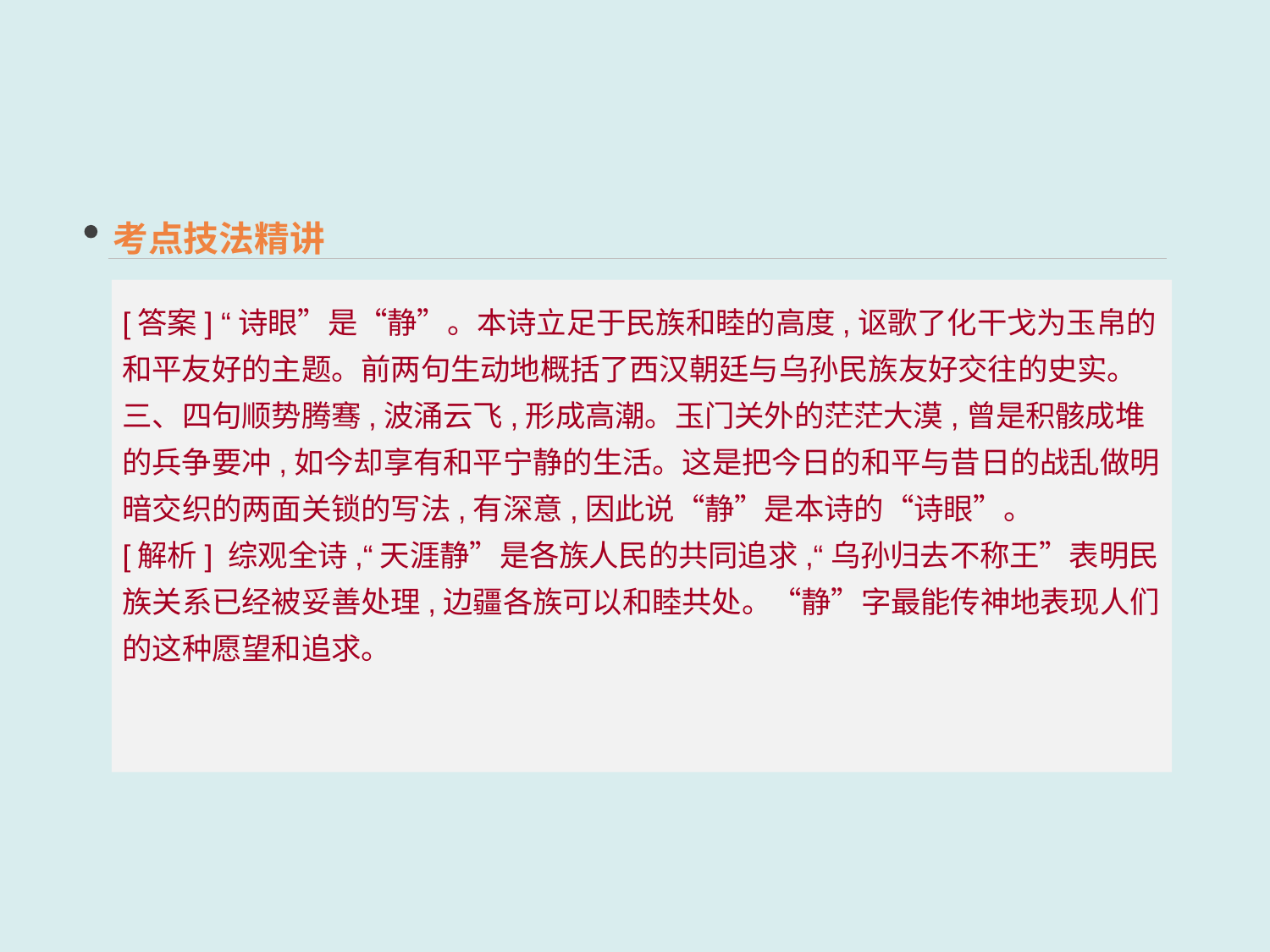

考点技法精讲

[答案] “诗眼”是“静”。本诗立足于民族和睦的高度,讴歌了化干戈为玉帛的和平友好的主题。前两句生动地概括了西汉朝廷与乌孙民族友好交往的史实。三、四句顺势腾骞,波涌云飞,形成高潮。玉门关外的茫茫大漠,曾是积骸成堆的兵争要冲,如今却享有和平宁静的生活。这是把今日的和平与昔日的战乱做明暗交织的两面关锁的写法,有深意,因此说“静”是本诗的“诗眼”。
[解析] 综观全诗,“天涯静”是各族人民的共同追求,“乌孙归去不称王”表明民族关系已经被妥善处理,边疆各族可以和睦共处。“静”字最能传神地表现人们的这种愿望和追求。